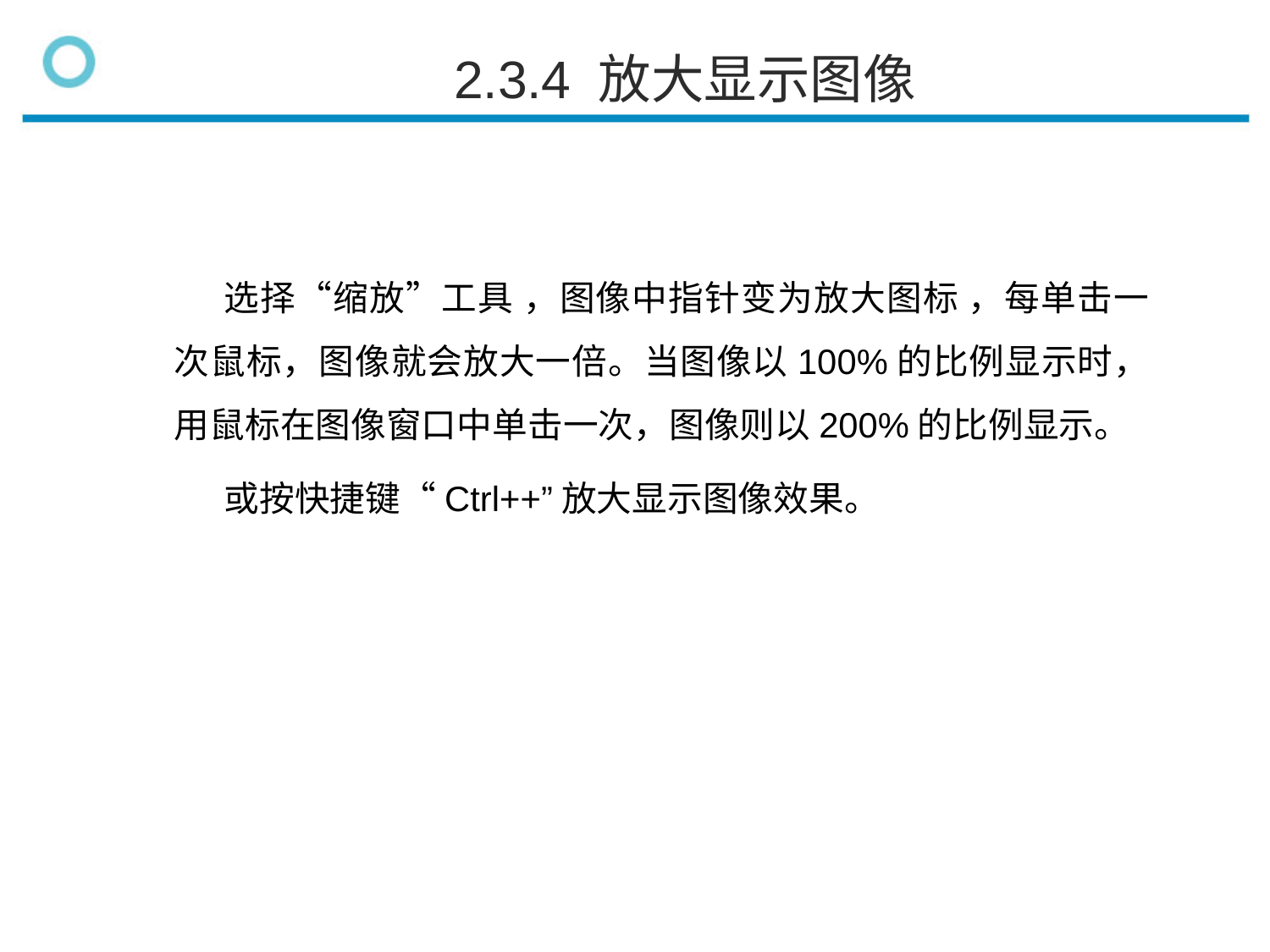

2.3.4 放大显示图像

选择“缩放”工具 ，图像中指针变为放大图标 ，每单击一次鼠标，图像就会放大一倍。当图像以100%的比例显示时，用鼠标在图像窗口中单击一次，图像则以200%的比例显示。
或按快捷键“Ctrl++”放大显示图像效果。